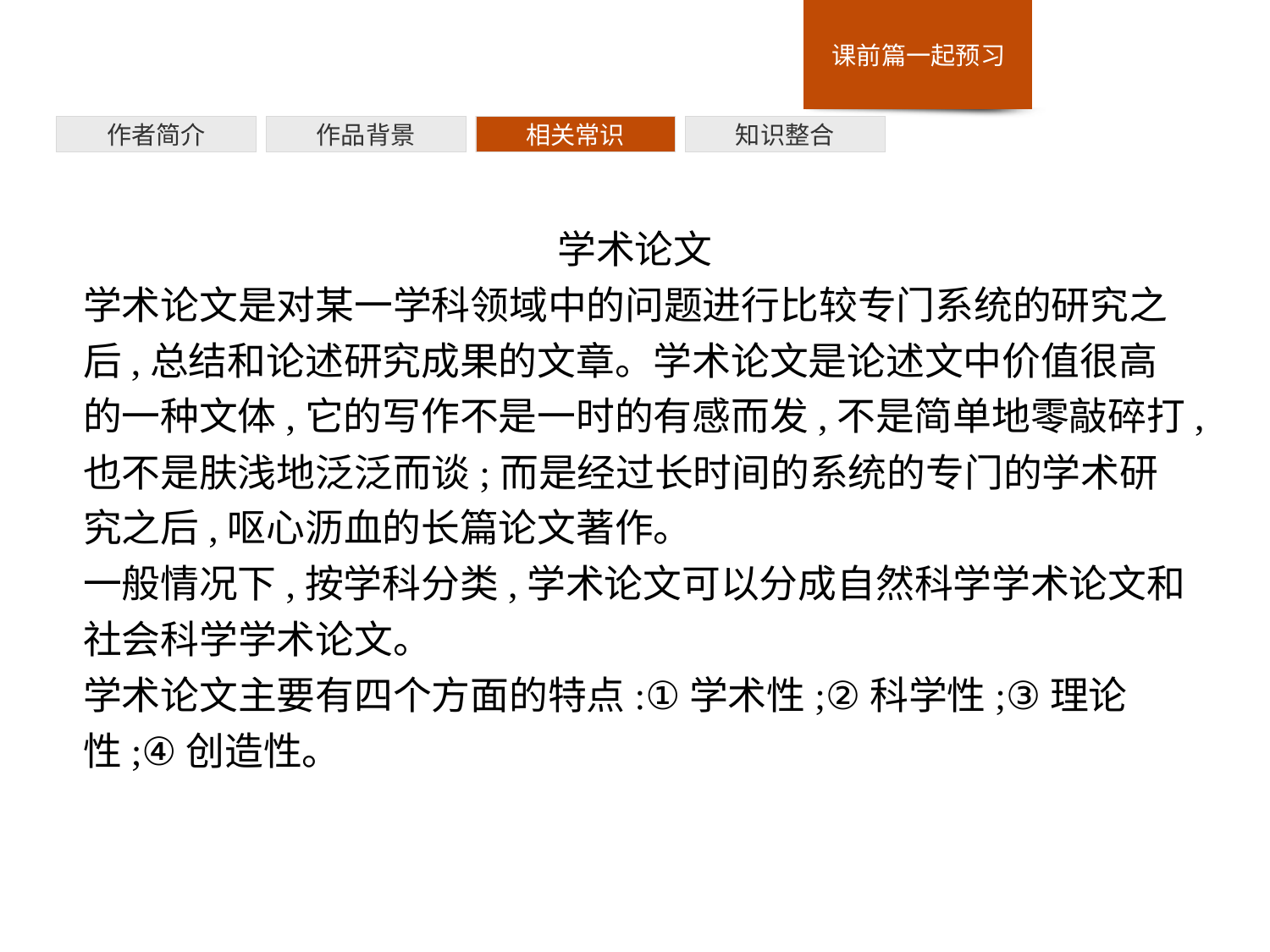

作者简介
作品背景
相关常识
知识整合
学术论文
学术论文是对某一学科领域中的问题进行比较专门系统的研究之后,总结和论述研究成果的文章。学术论文是论述文中价值很高的一种文体,它的写作不是一时的有感而发,不是简单地零敲碎打,也不是肤浅地泛泛而谈;而是经过长时间的系统的专门的学术研究之后,呕心沥血的长篇论文著作。
一般情况下,按学科分类,学术论文可以分成自然科学学术论文和社会科学学术论文。
学术论文主要有四个方面的特点:①学术性;②科学性;③理论性;④创造性。